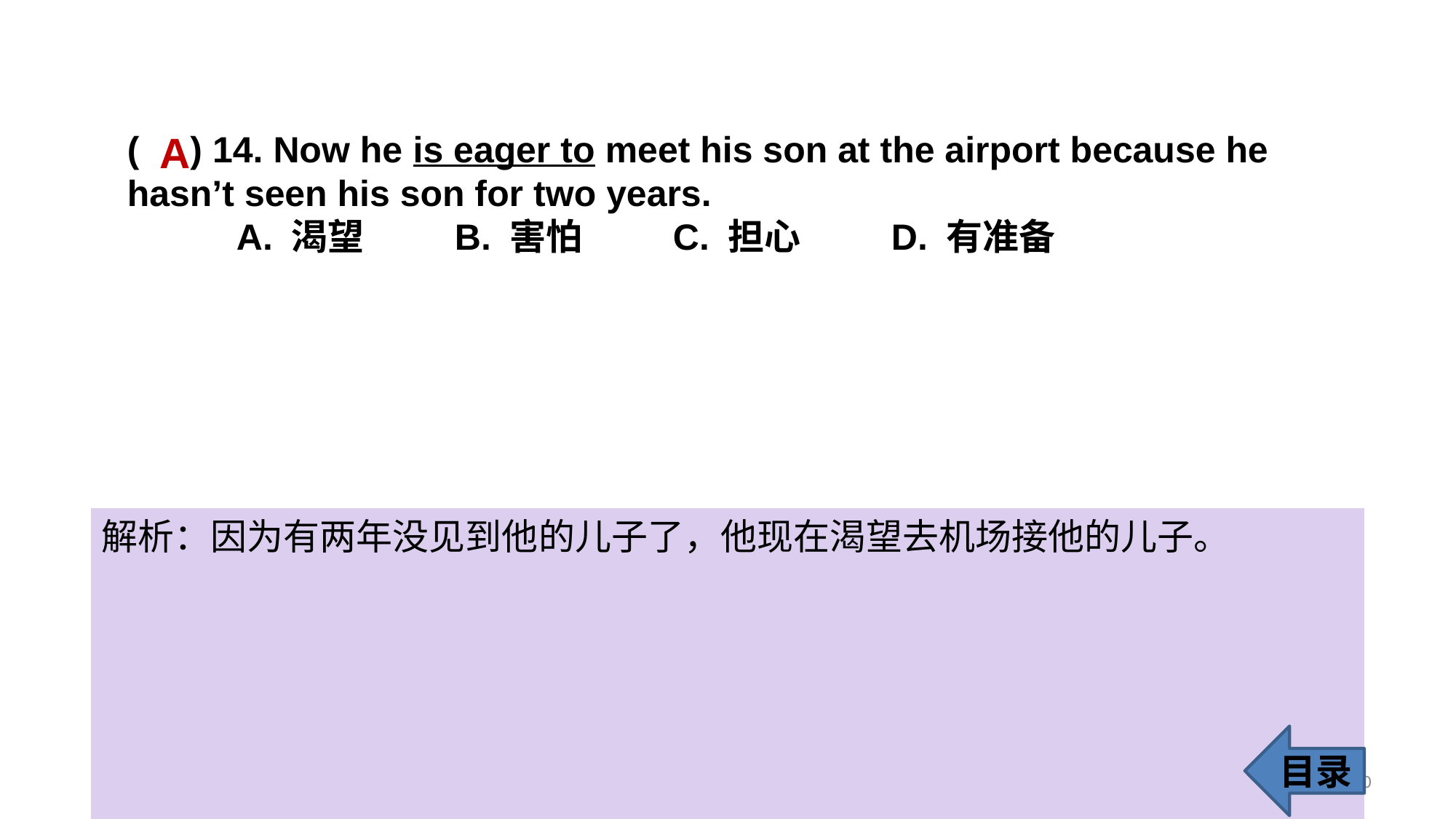

A
(     ) 14. Now he is eager to meet his son at the airport because he 	hasn’t seen his son for two years.
	A. 渴望 	B. 害怕 	C. 担心 	D. 有准备
解析：因为有两年没见到他的儿子了，他现在渴望去机场接他的儿子。

目录
20